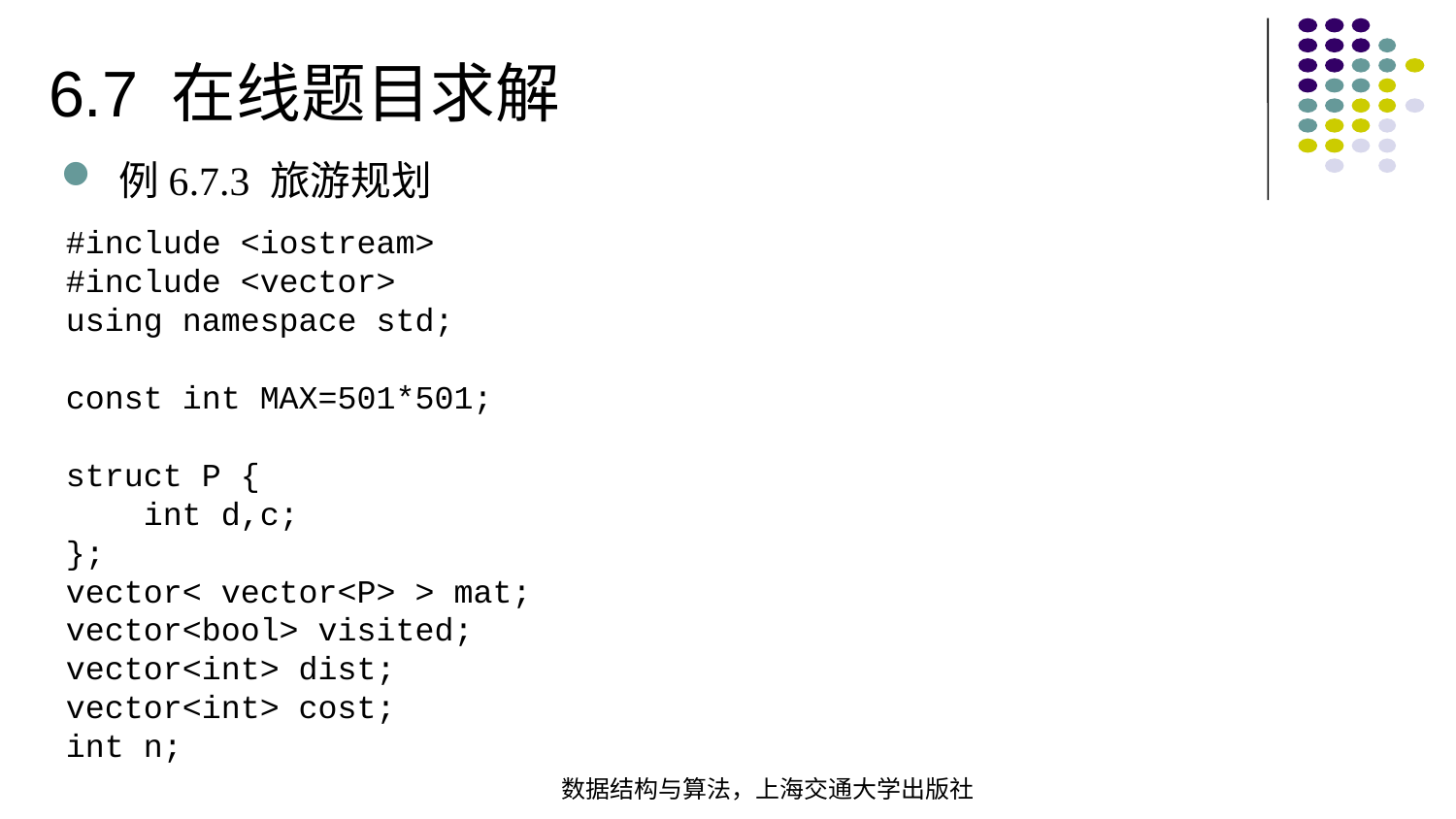

6.7 在线题目求解
例6.7.3 旅游规划
#include <iostream>#include <vector>using namespace std; const int MAX=501*501;
struct P {    int d,c;};vector< vector<P> > mat;vector<bool> visited;vector<int> dist;vector<int> cost;int n;